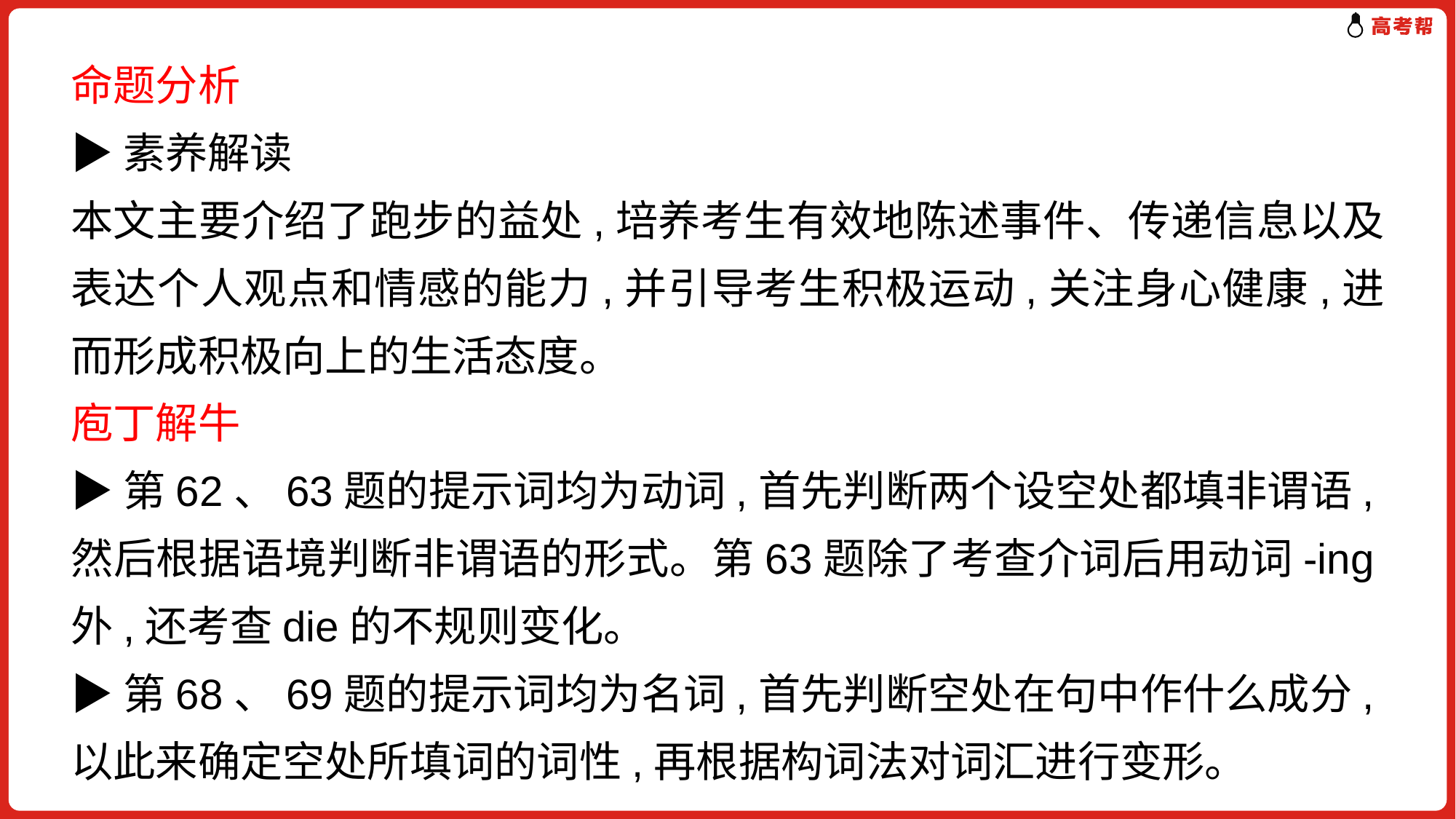

命题分析
▶素养解读
本文主要介绍了跑步的益处,培养考生有效地陈述事件、传递信息以及表达个人观点和情感的能力,并引导考生积极运动,关注身心健康,进而形成积极向上的生活态度。
庖丁解牛
▶第62、63题的提示词均为动词,首先判断两个设空处都填非谓语,然后根据语境判断非谓语的形式。第63题除了考查介词后用动词-ing外,还考查die的不规则变化。
▶第68、69题的提示词均为名词,首先判断空处在句中作什么成分,以此来确定空处所填词的词性,再根据构词法对词汇进行变形。